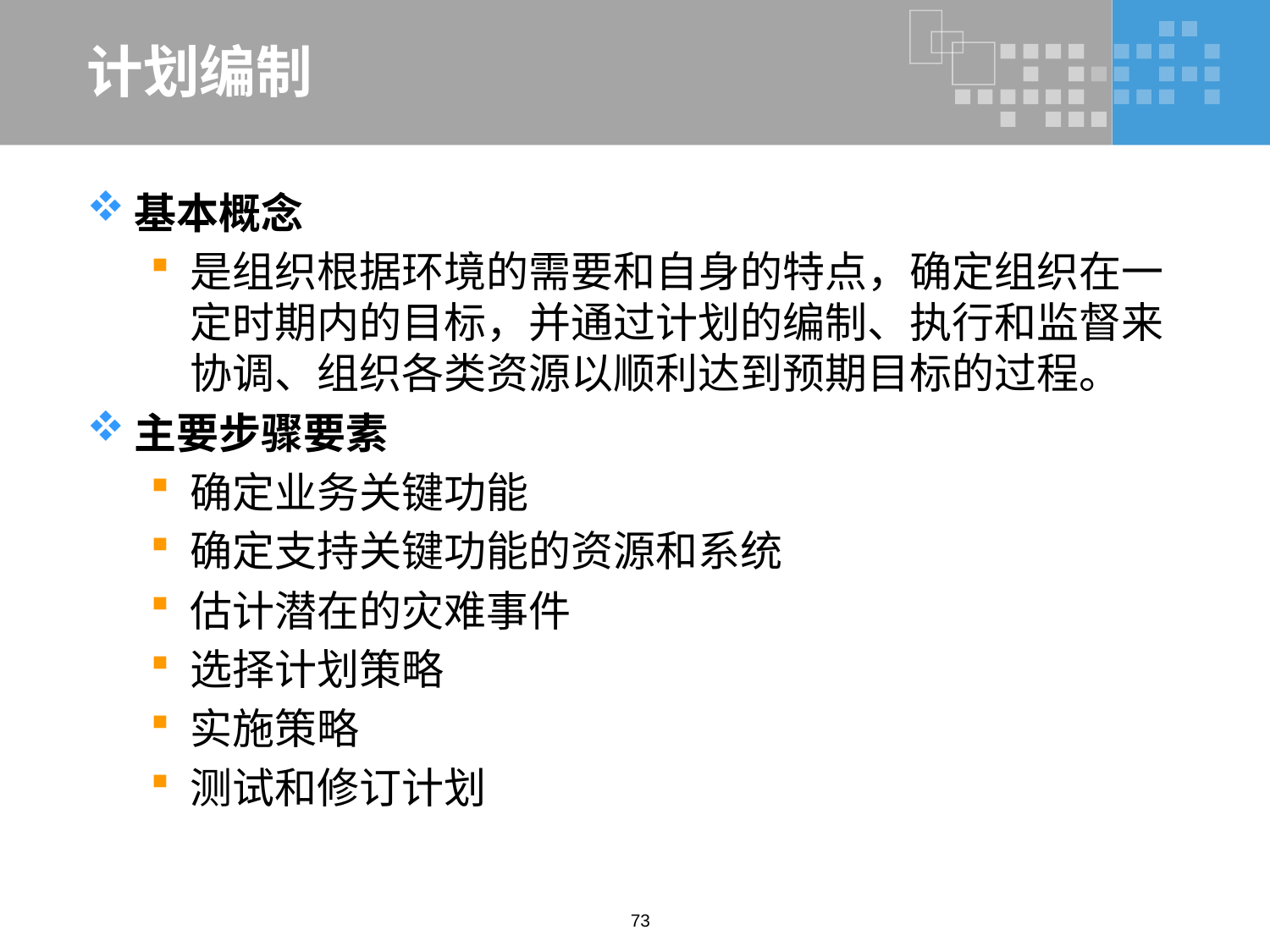

# 计划编制
基本概念
是组织根据环境的需要和自身的特点，确定组织在一定时期内的目标，并通过计划的编制、执行和监督来协调、组织各类资源以顺利达到预期目标的过程。
主要步骤要素
确定业务关键功能
确定支持关键功能的资源和系统
估计潜在的灾难事件
选择计划策略
实施策略
测试和修订计划
73